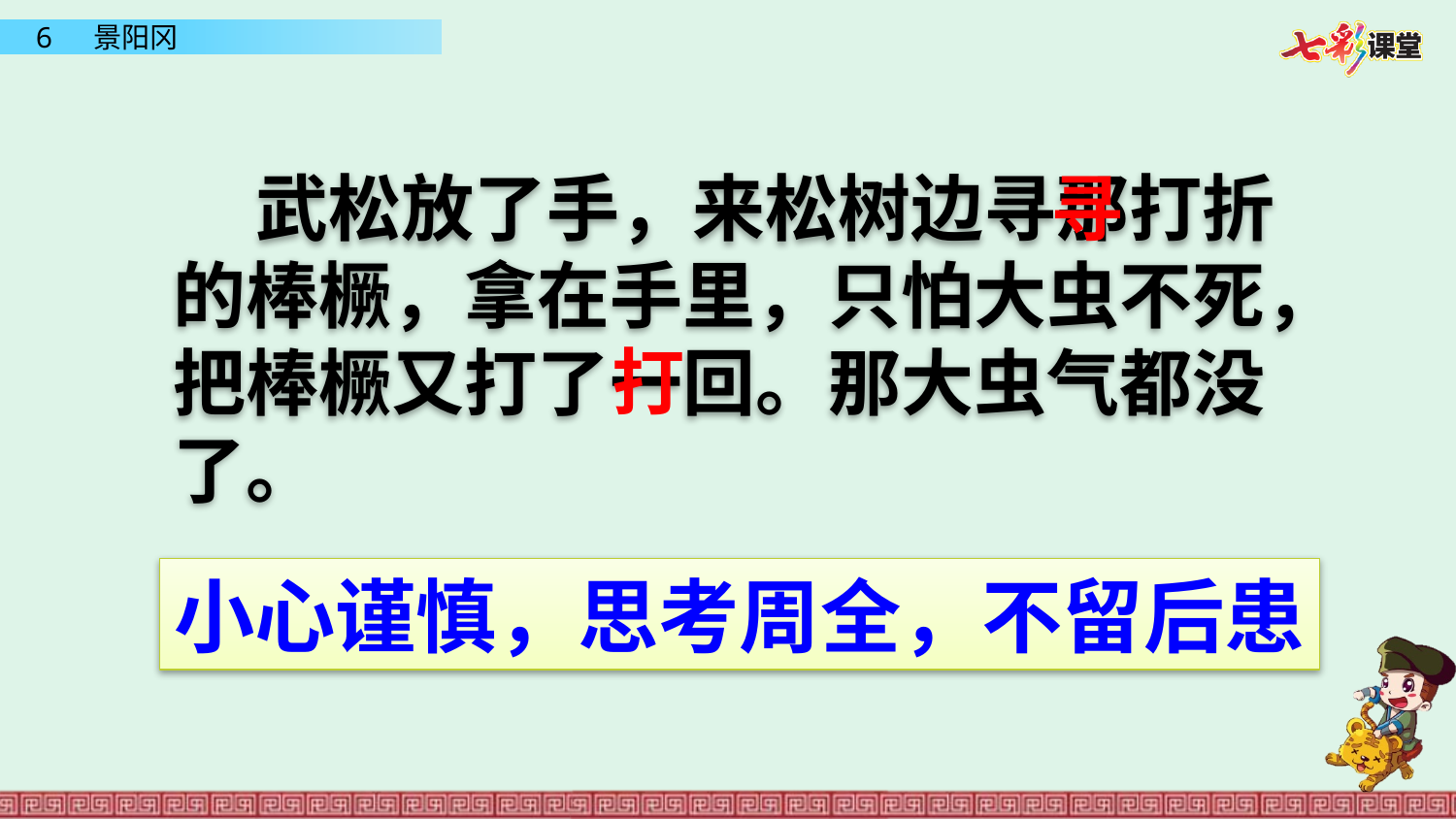

武松放了手，来松树边寻那打折的棒橛，拿在手里，只怕大虫不死，把棒橛又打了一回。那大虫气都没了。
寻
打
小心谨慎，思考周全，不留后患